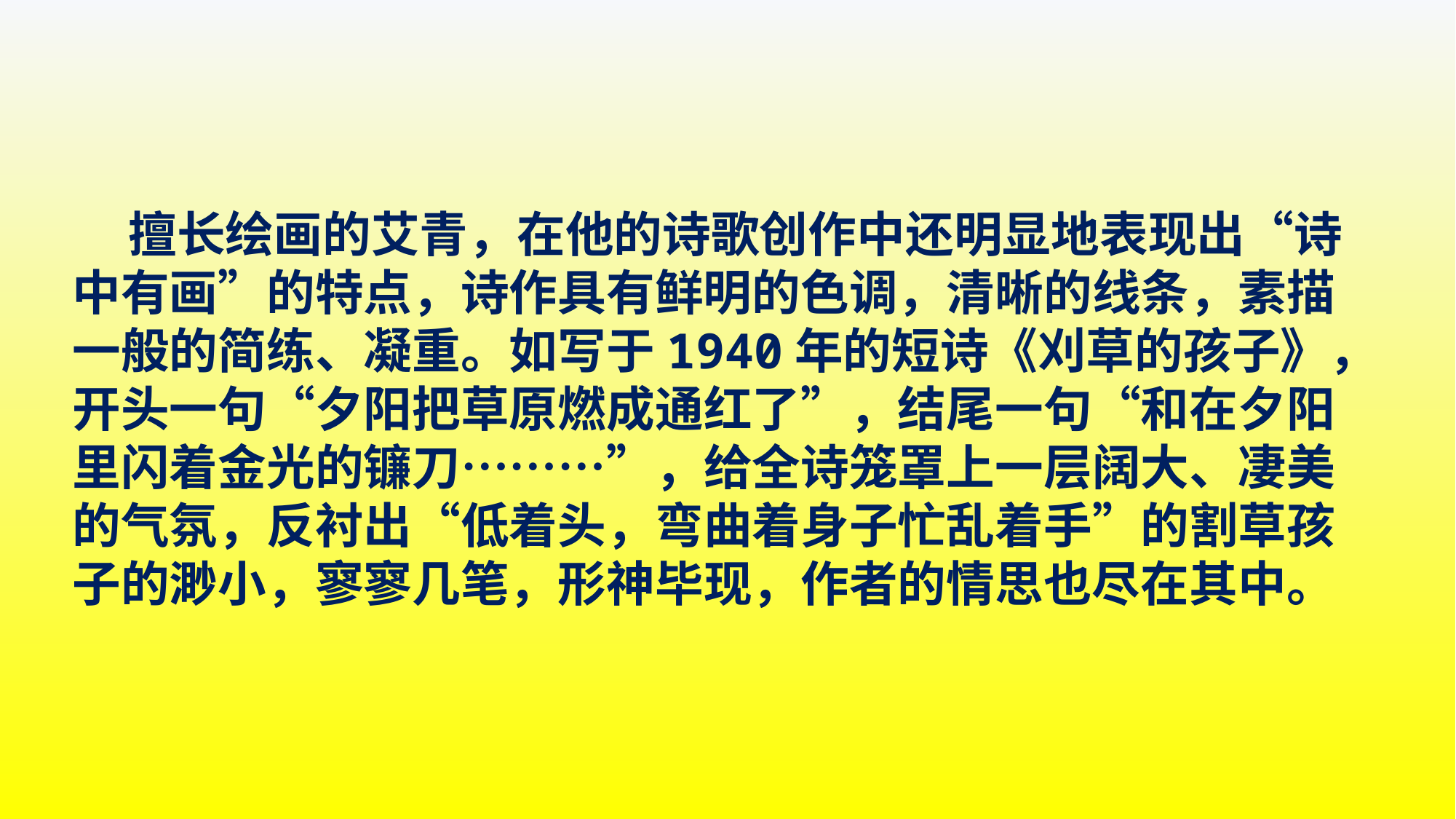

擅长绘画的艾青，在他的诗歌创作中还明显地表现出“诗中有画”的特点，诗作具有鲜明的色调，清晰的线条，素描一般的简练、凝重。如写于1940年的短诗《刈草的孩子》，开头一句“夕阳把草原燃成通红了”，结尾一句“和在夕阳里闪着金光的镰刀………”，给全诗笼罩上一层阔大、凄美的气氛，反衬出“低着头，弯曲着身子忙乱着手”的割草孩子的渺小，寥寥几笔，形神毕现，作者的情思也尽在其中。